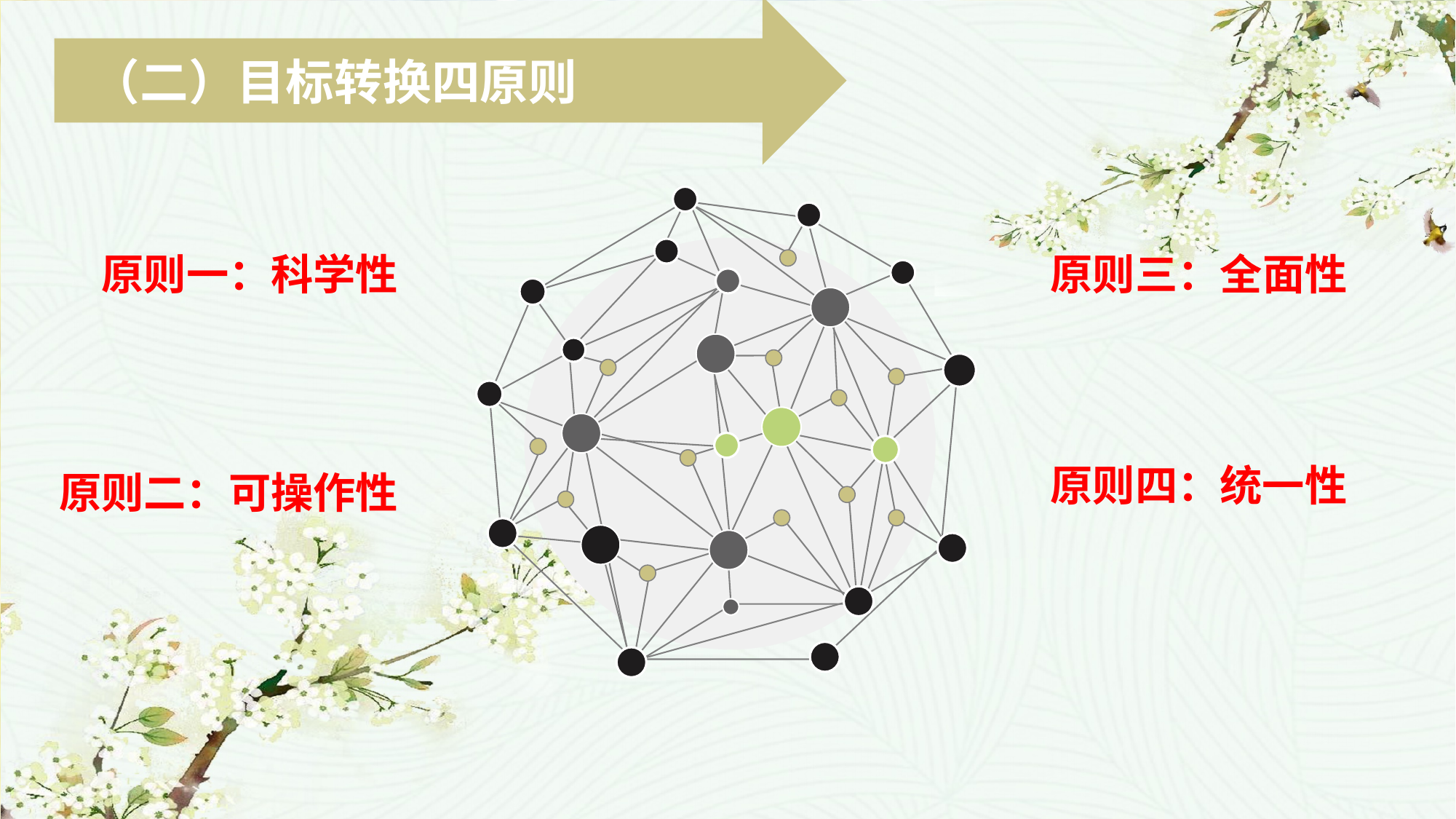

（二）目标转换四原则

原则一：科学性
原则三：全面性

原则四：统一性
原则二：可操作性